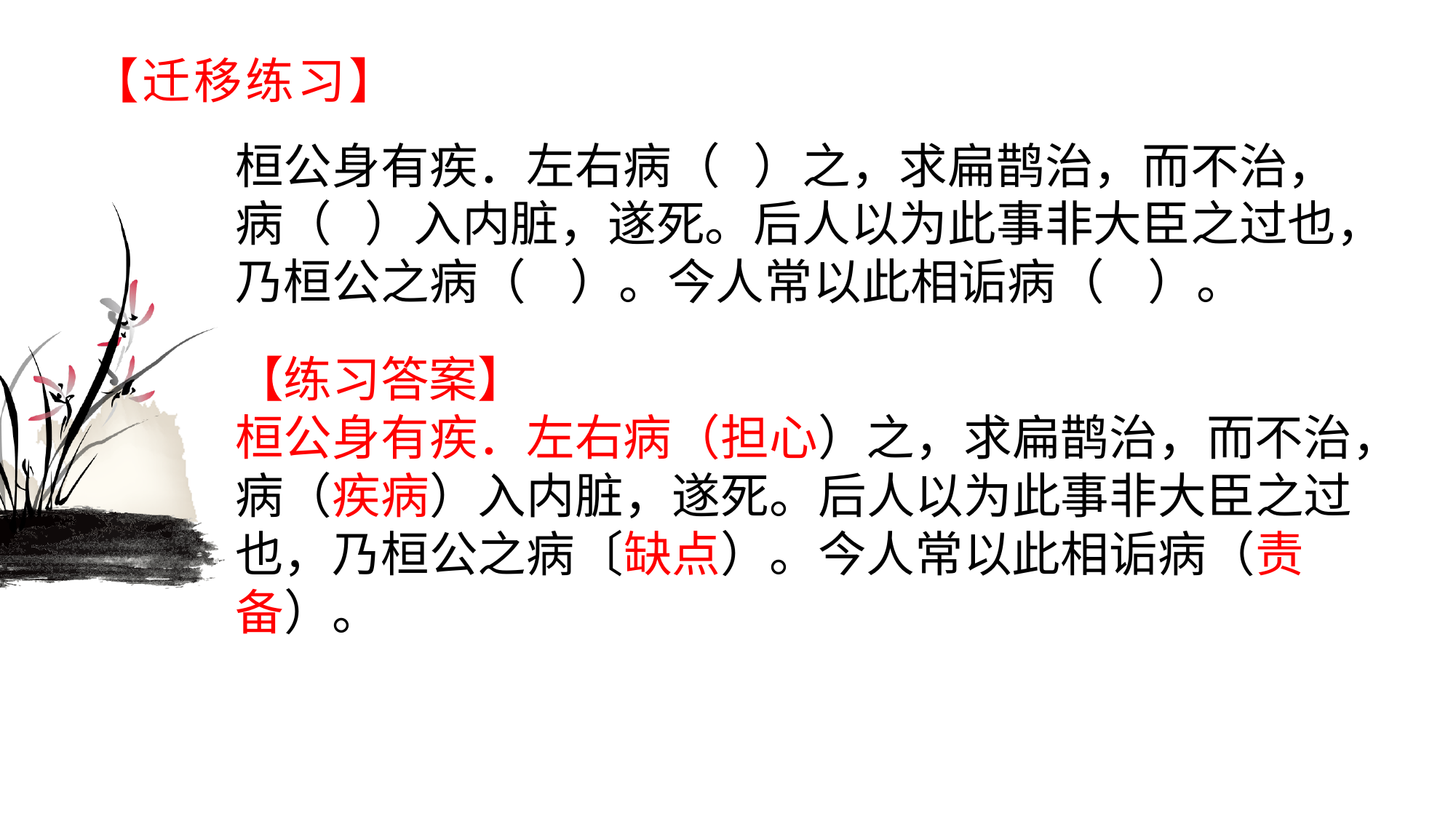

# 【迁移练习】
桓公身有疾．左右病（   ）之，求扁鹊治，而不治，病（   ）入内脏，遂死。后人以为此事非大臣之过也，乃桓公之病（    ）。今人常以此相诟病（    ）。
【练习答案】桓公身有疾．左右病（担心）之，求扁鹊治，而不治，病（疾病）入内脏，遂死。后人以为此事非大臣之过也，乃桓公之病〔缺点）。今人常以此相诟病（责备）。